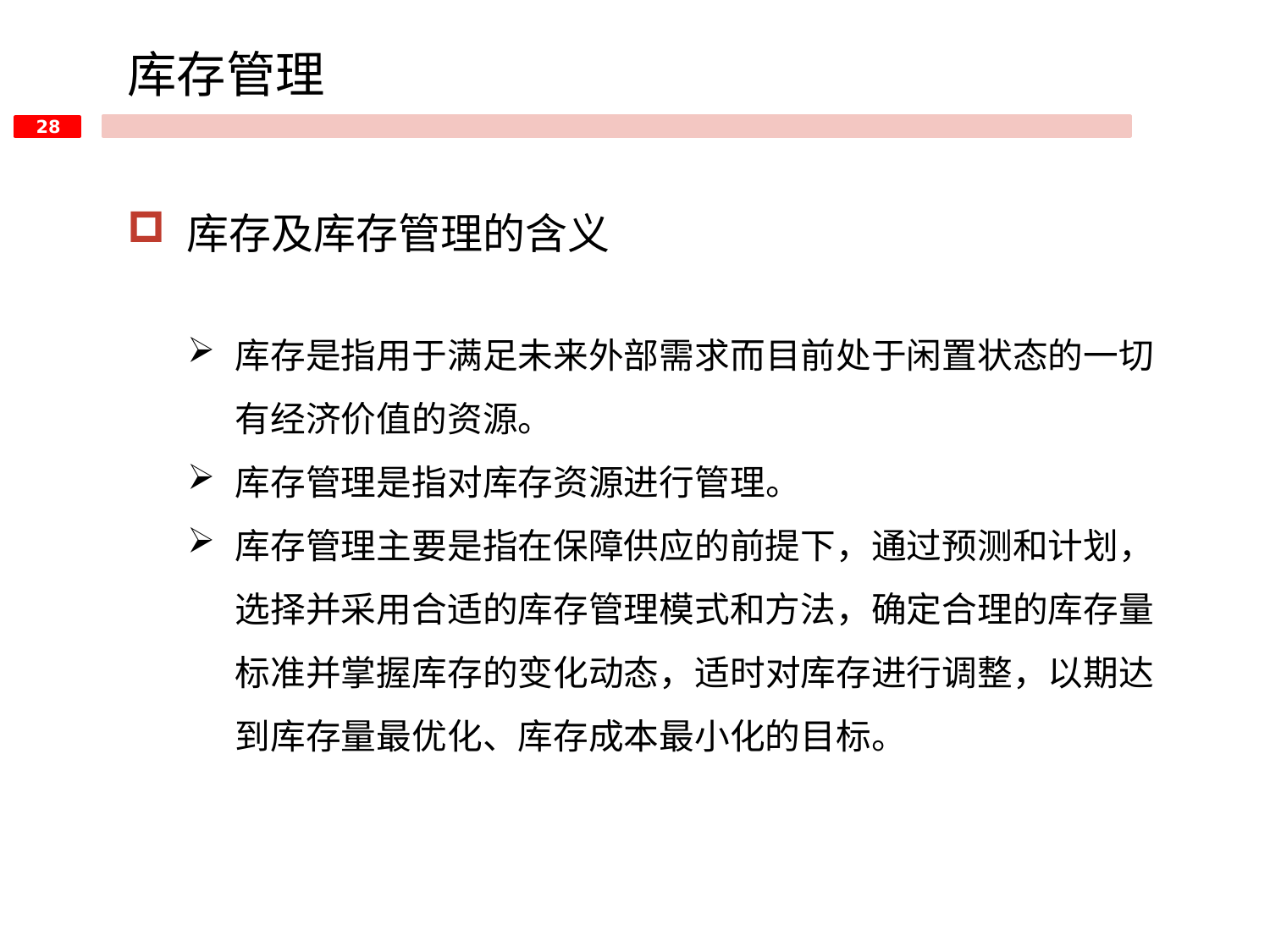

库存管理
28
 库存及库存管理的含义
库存是指用于满足未来外部需求而目前处于闲置状态的一切有经济价值的资源。
库存管理是指对库存资源进行管理。
库存管理主要是指在保障供应的前提下，通过预测和计划，选择并采用合适的库存管理模式和方法，确定合理的库存量标准并掌握库存的变化动态，适时对库存进行调整，以期达到库存量最优化、库存成本最小化的目标。